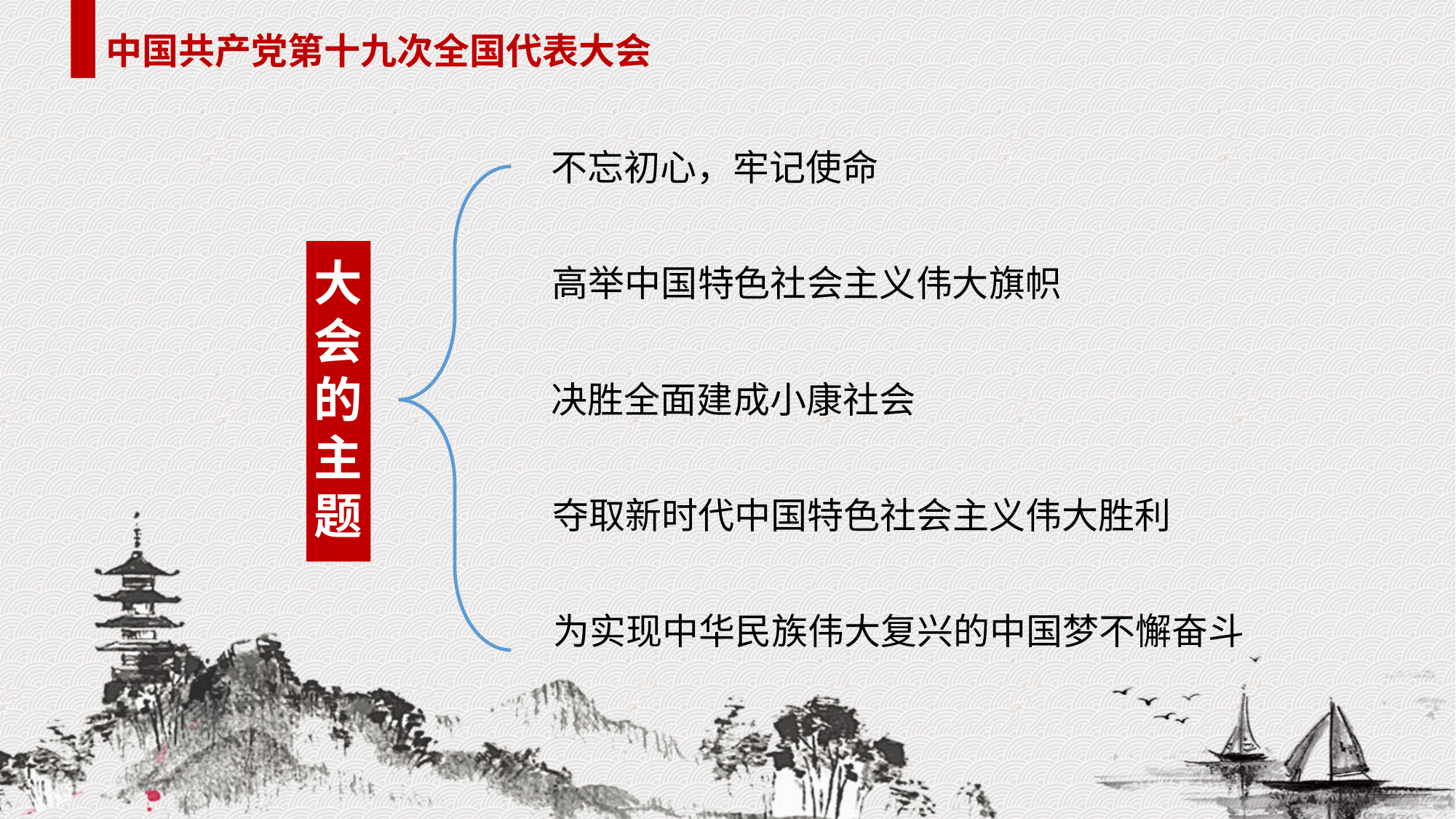

中国共产党第十九次全国代表大会
不忘初心，牢记使命

大
会
的
主
题
高举中国特色社会主义伟大旗帜
决胜全面建成小康社会
夺取新时代中国特色社会主义伟大胜利
为实现中华民族伟大复兴的中国梦不懈奋斗